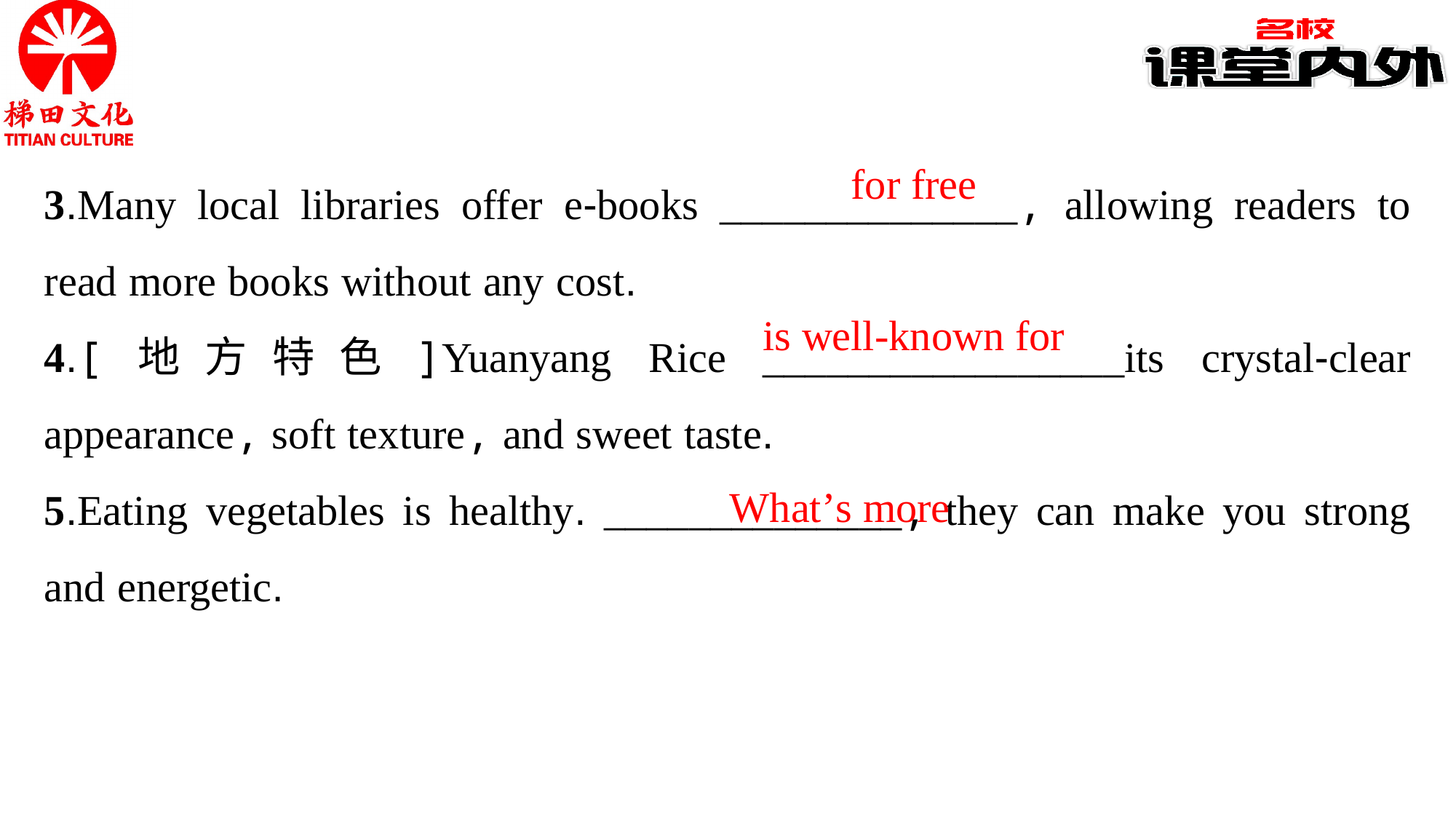

3.Many local libraries offer e-books ______________, allowing readers to read more books without any cost.
4.[地方特色]Yuanyang Rice _________________its crystal-clear appearance, soft texture, and sweet taste.
5.Eating vegetables is healthy. ______________, they can make you strong and energetic.
for free
is well-known for
What’s more